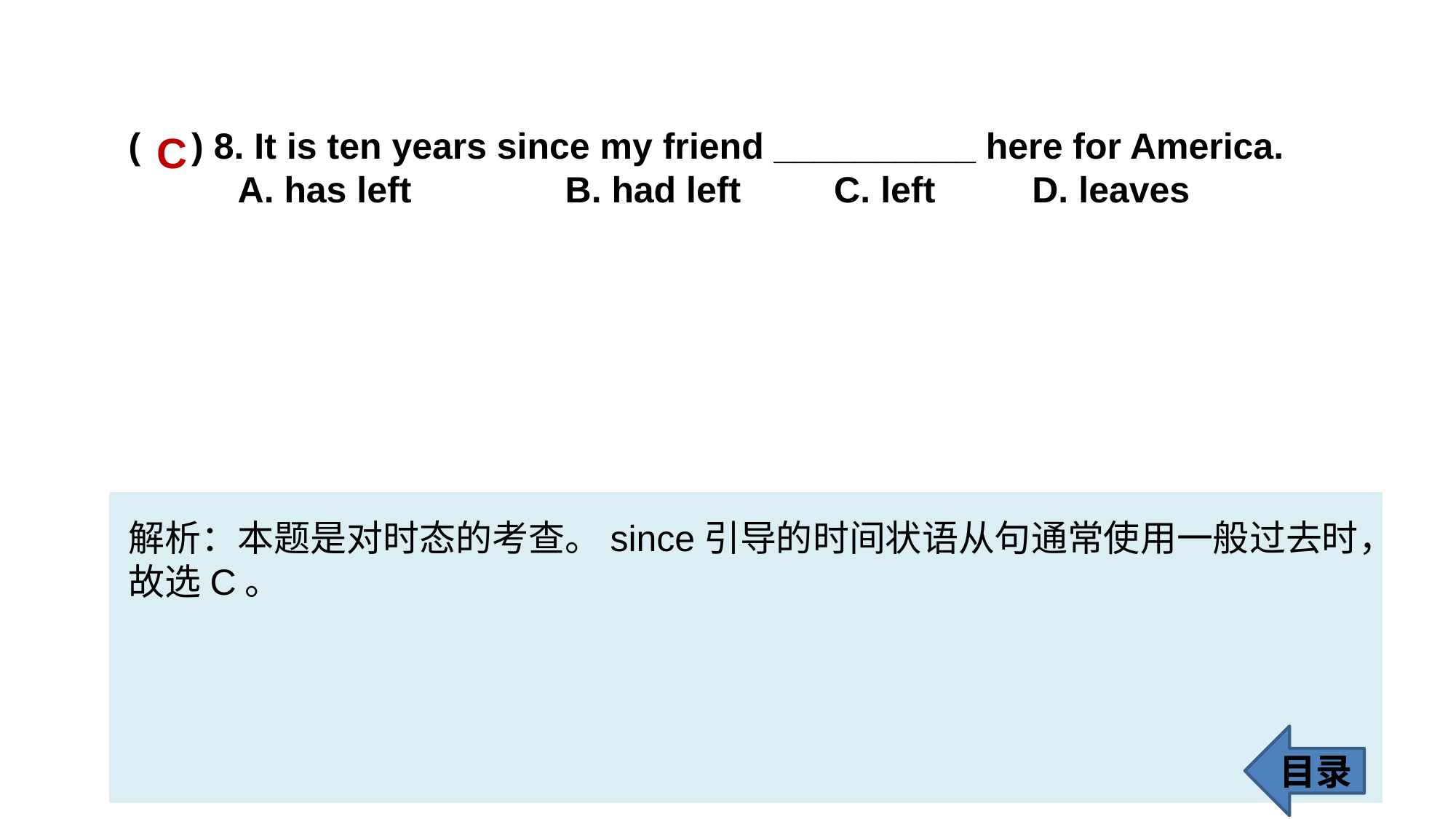

(     ) 8. It is ten years since my friend __________ here for America.
	A. has left     	B. had left	     C. left 	   D. leaves
C

解析：本题是对时态的考查。since引导的时间状语从句通常使用一般过去时，故选C。
目录
69